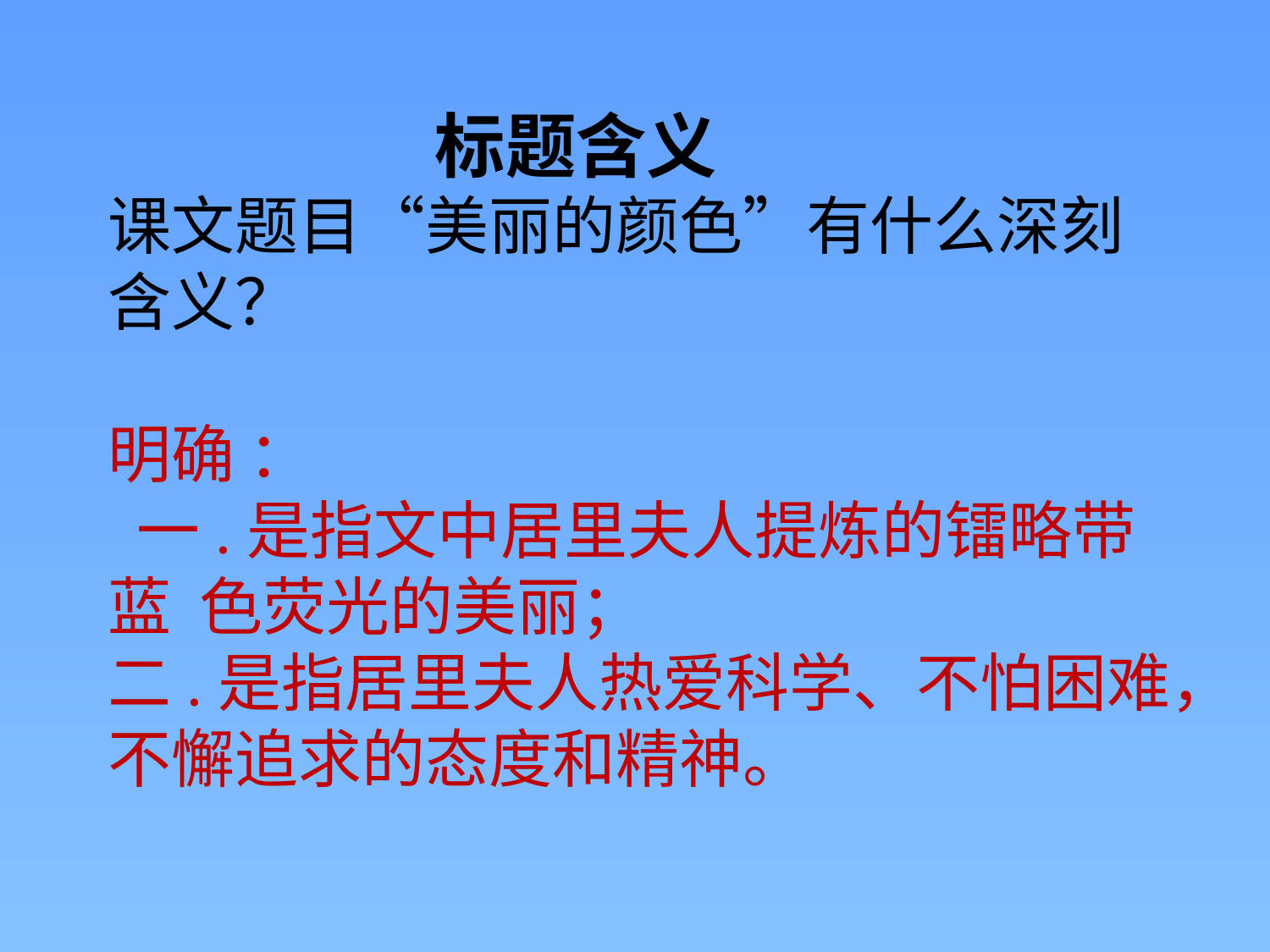

标题含义
课文题目“美丽的颜色”有什么深刻含义？
明确 ：
 一.是指文中居里夫人提炼的镭略带蓝  色荧光的美丽；
二.是指居里夫人热爱科学、不怕困难，不懈追求的态度和精神。